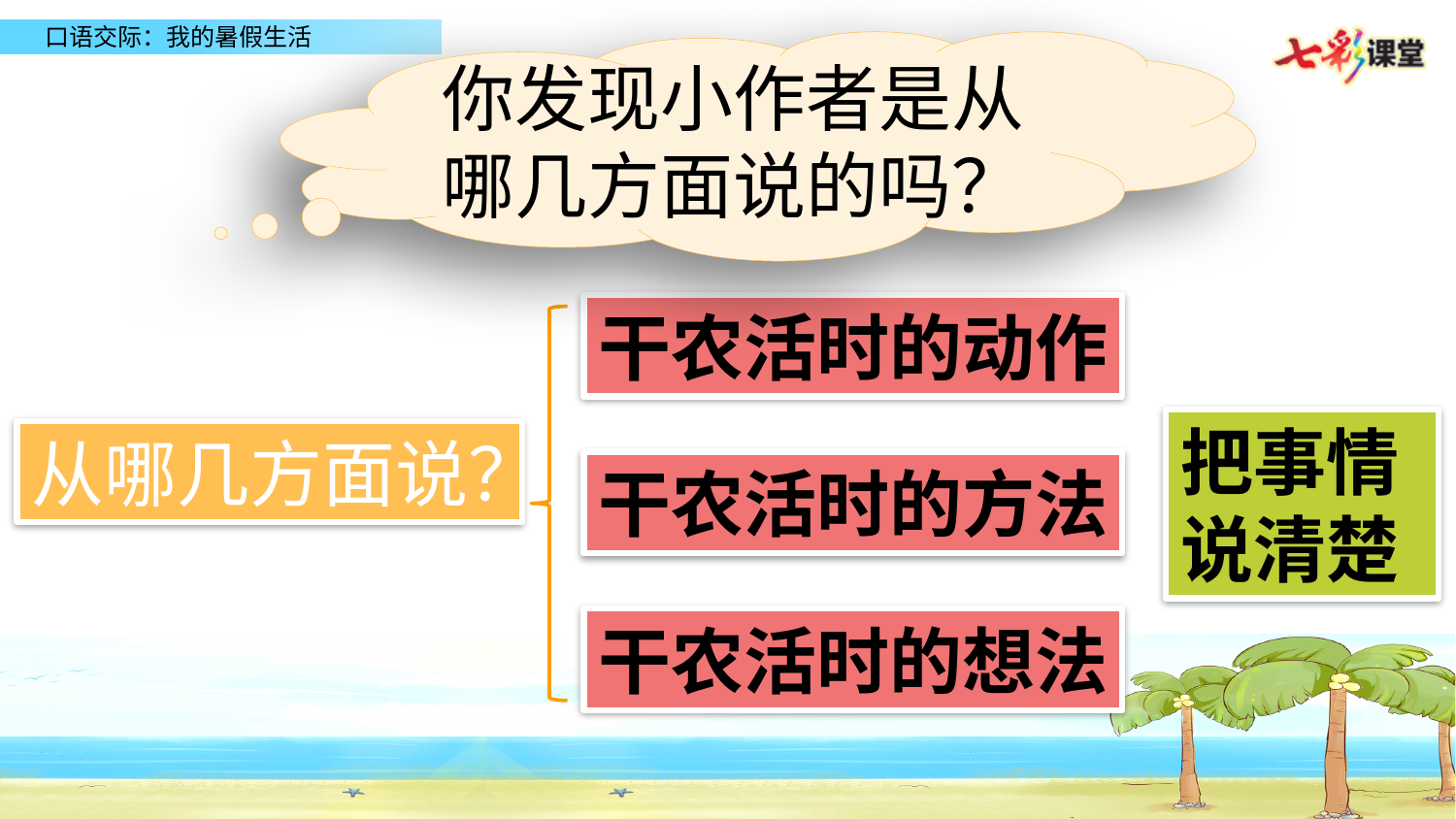

你发现小作者是从哪几方面说的吗？
干农活时的动作

把事情说清楚
从哪几方面说？
干农活时的方法
干农活时的想法